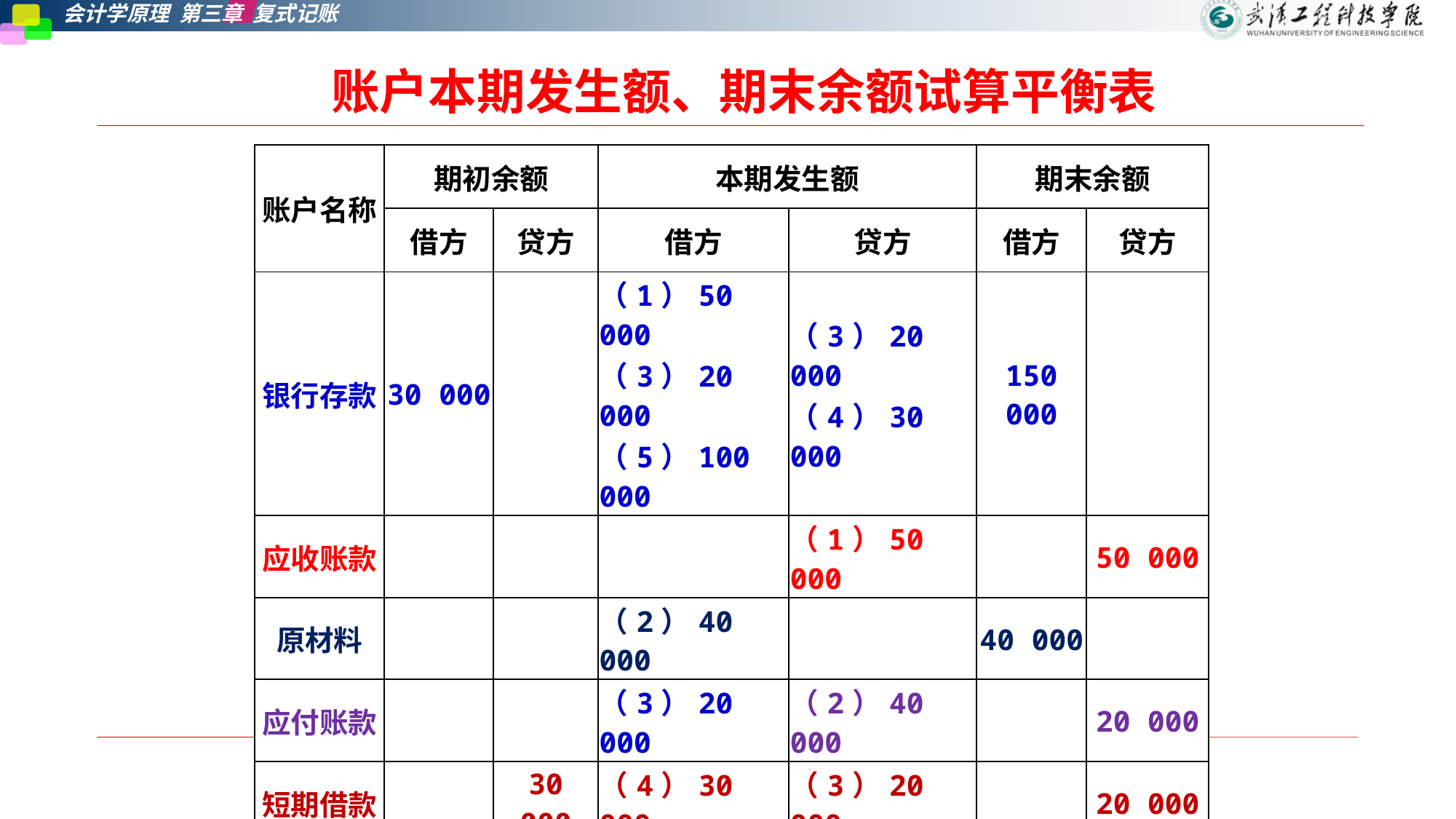

账户本期发生额、期末余额试算平衡表
| 账户名称 | 期初余额 |  | 本期发生额 |  | 期末余额 |  |
| --- | --- | --- | --- | --- | --- | --- |
|  | 借方 | 贷方 | 借方 | 贷方 | 借方 | 贷方 |
| 银行存款 | 30 000 |  | （1）50 000 （3）20 000 （5）100 000 | （3）20 000 （4）30 000 | 150 000 |  |
| 应收账款 |  |  |  | （1）50 000 |  | 50 000 |
| 原材料 |  |  | （2）40 000 |  | 40 000 |  |
| 应付账款 |  |  | （3）20 000 | （2）40 000 |  | 20 000 |
| 短期借款 |  | 30 000 | （4）30 000 | （3）20 000 |  | 20 000 |
| 实收资本 |  |  |  | （5）100 000 |  | 100 000 |
| 合计 | 30 000 | 30 000 | 260 000 | 260 000 | 190 000 | 190 000 |